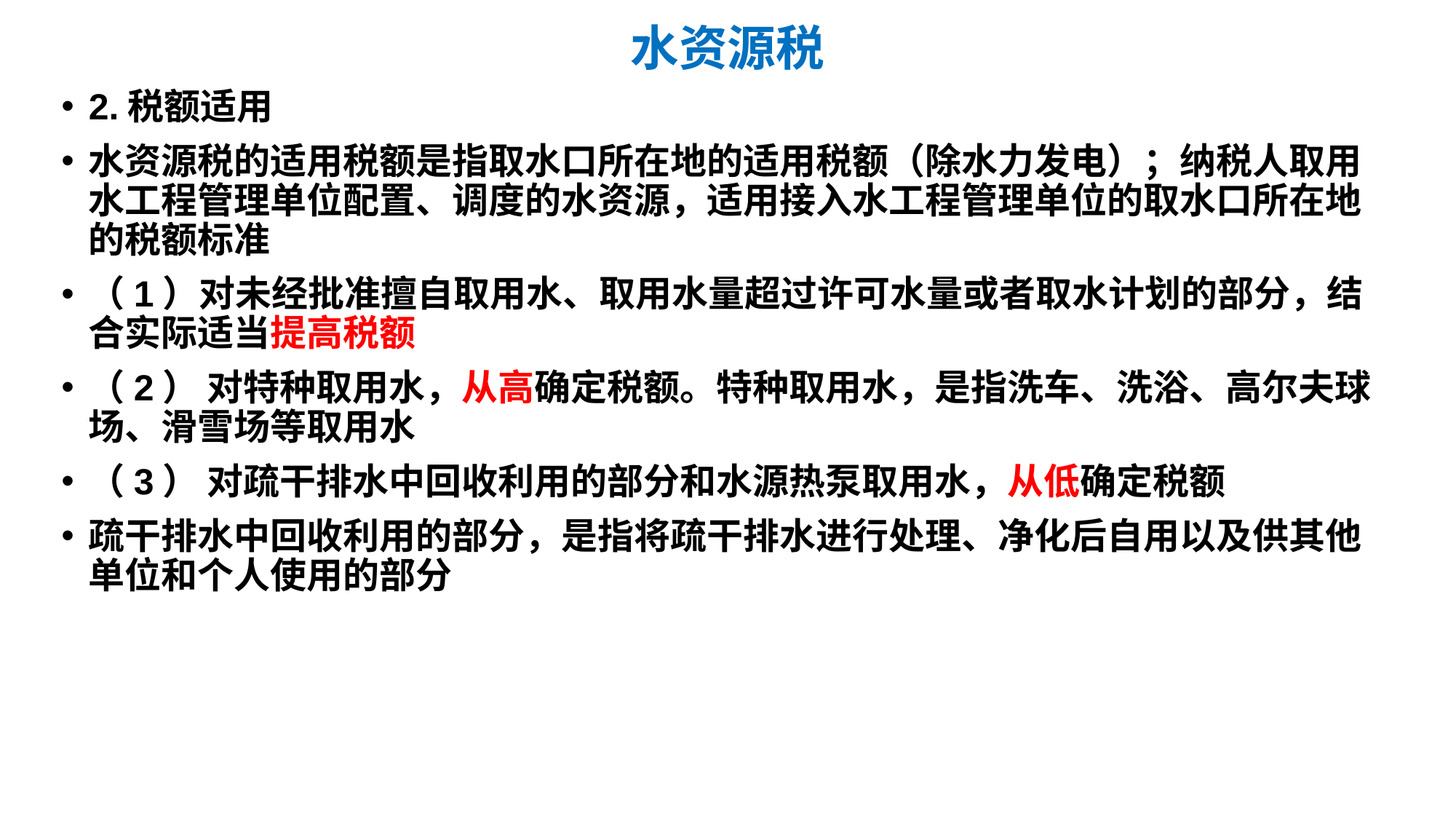

# 水资源税
2.税额适用
水资源税的适用税额是指取水口所在地的适用税额（除水力发电）；纳税人取用水工程管理单位配置、调度的水资源，适用接入水工程管理单位的取水口所在地的税额标准
（1）对未经批准擅自取用水、取用水量超过许可水量或者取水计划的部分，结合实际适当提高税额
（2） 对特种取用水，从高确定税额。特种取用水，是指洗车、洗浴、高尔夫球场、滑雪场等取用水
（3） 对疏干排水中回收利用的部分和水源热泵取用水，从低确定税额
疏干排水中回收利用的部分，是指将疏干排水进行处理、净化后自用以及供其他单位和个人使用的部分